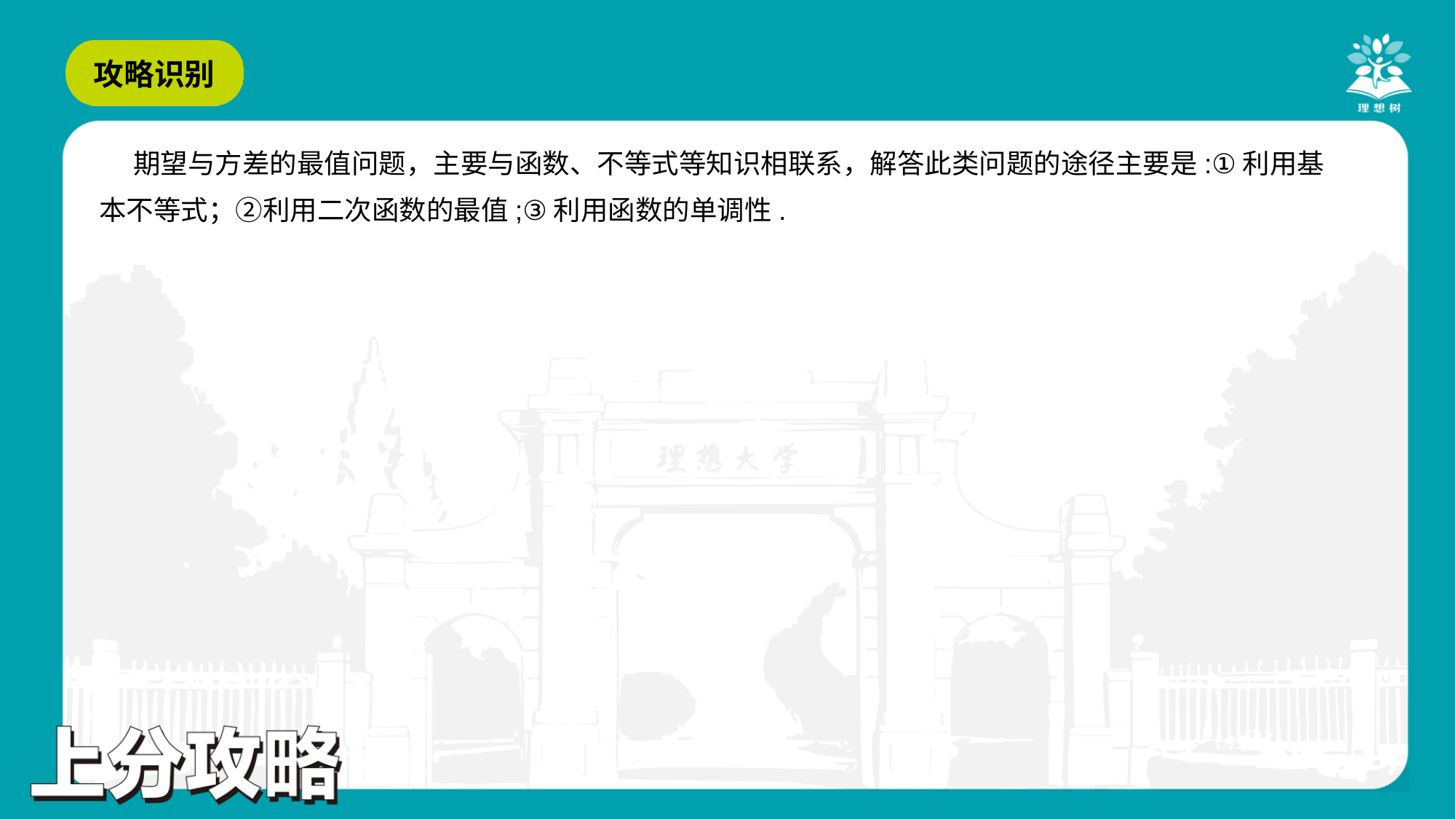

期望与方差的最值问题，主要与函数、不等式等知识相联系，解答此类问题的途径主要是:①利用基
本不等式；②利用二次函数的最值;③利用函数的单调性.